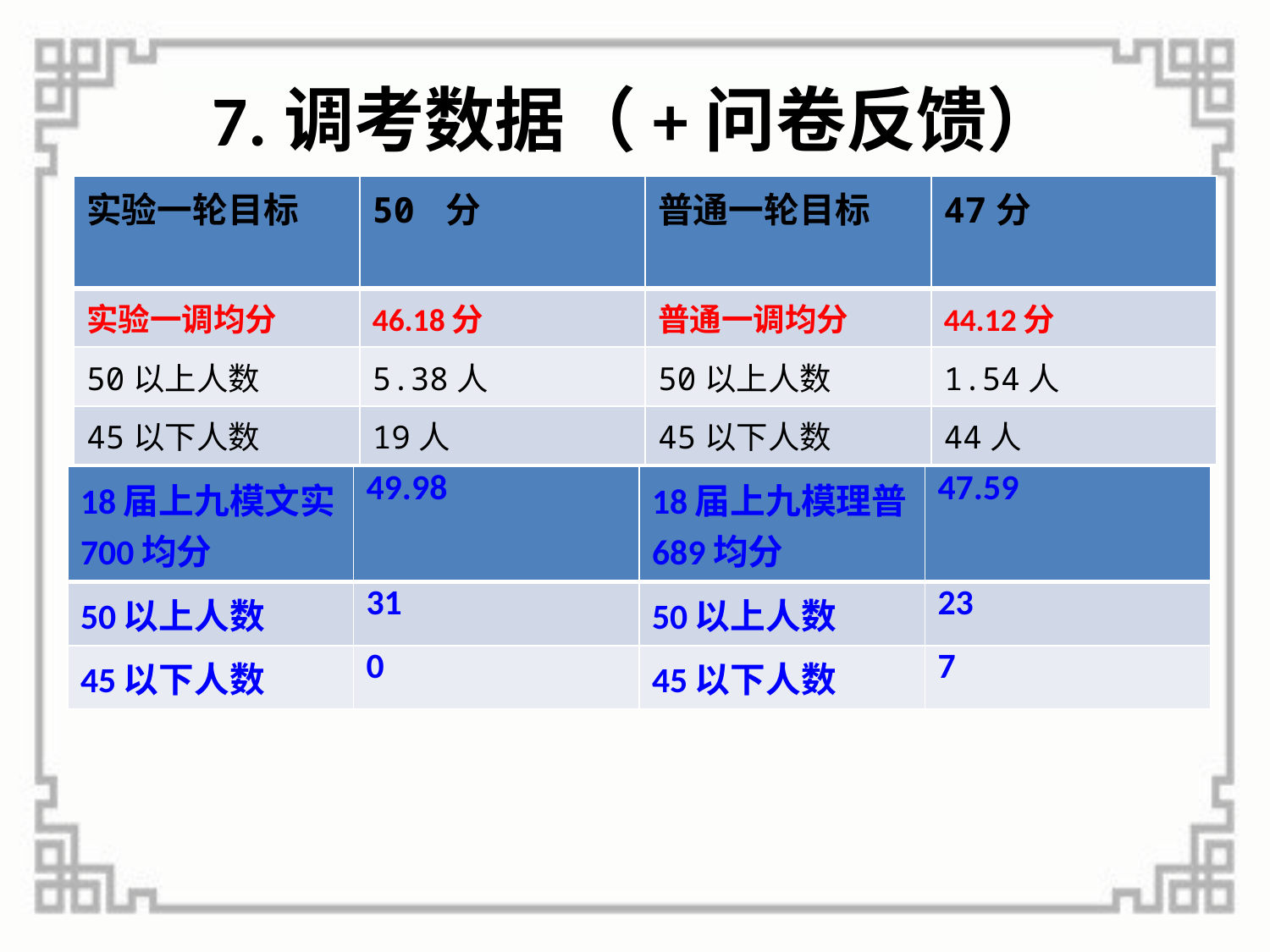

# 7.调考数据（+问卷反馈）
| 实验一轮目标 | 50 分 | 普通一轮目标 | 47分 |
| --- | --- | --- | --- |
| 实验一调均分 | 46.18分 | 普通一调均分 | 44.12分 |
| 50以上人数 | 5.38人 | 50以上人数 | 1.54人 |
| 45以下人数 | 19人 | 45以下人数 | 44人 |
| 18届上九模文实700均分 | 49.98 | 18届上九模理普689均分 | 47.59 |
| --- | --- | --- | --- |
| 50以上人数 | 31 | 50以上人数 | 23 |
| 45以下人数 | 0 | 45以下人数 | 7 |